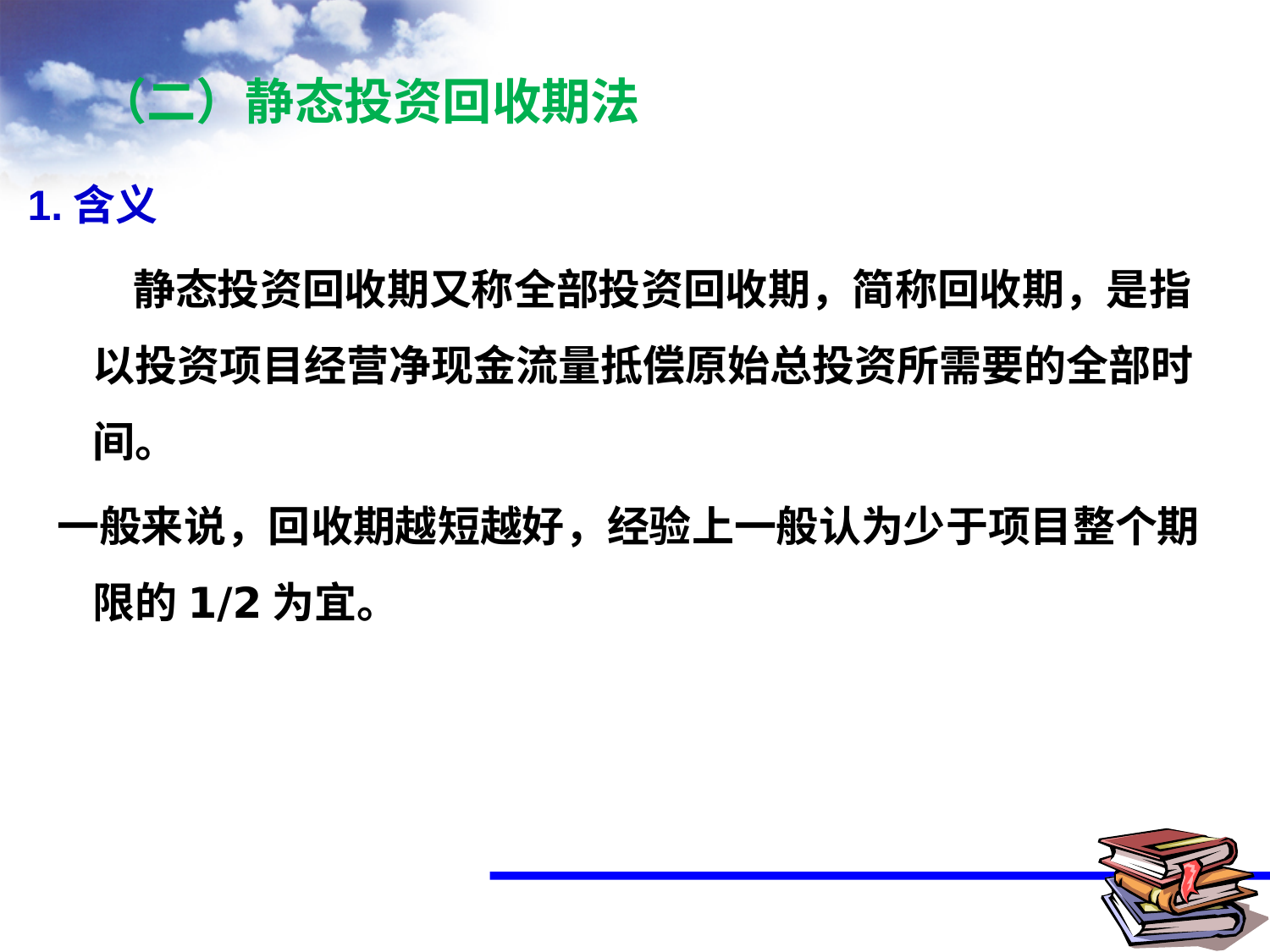

（二）静态投资回收期法
1.含义
          静态投资回收期又称全部投资回收期，简称回收期，是指以投资项目经营净现金流量抵偿原始总投资所需要的全部时间。
  一般来说，回收期越短越好，经验上一般认为少于项目整个期限的1/2为宜。